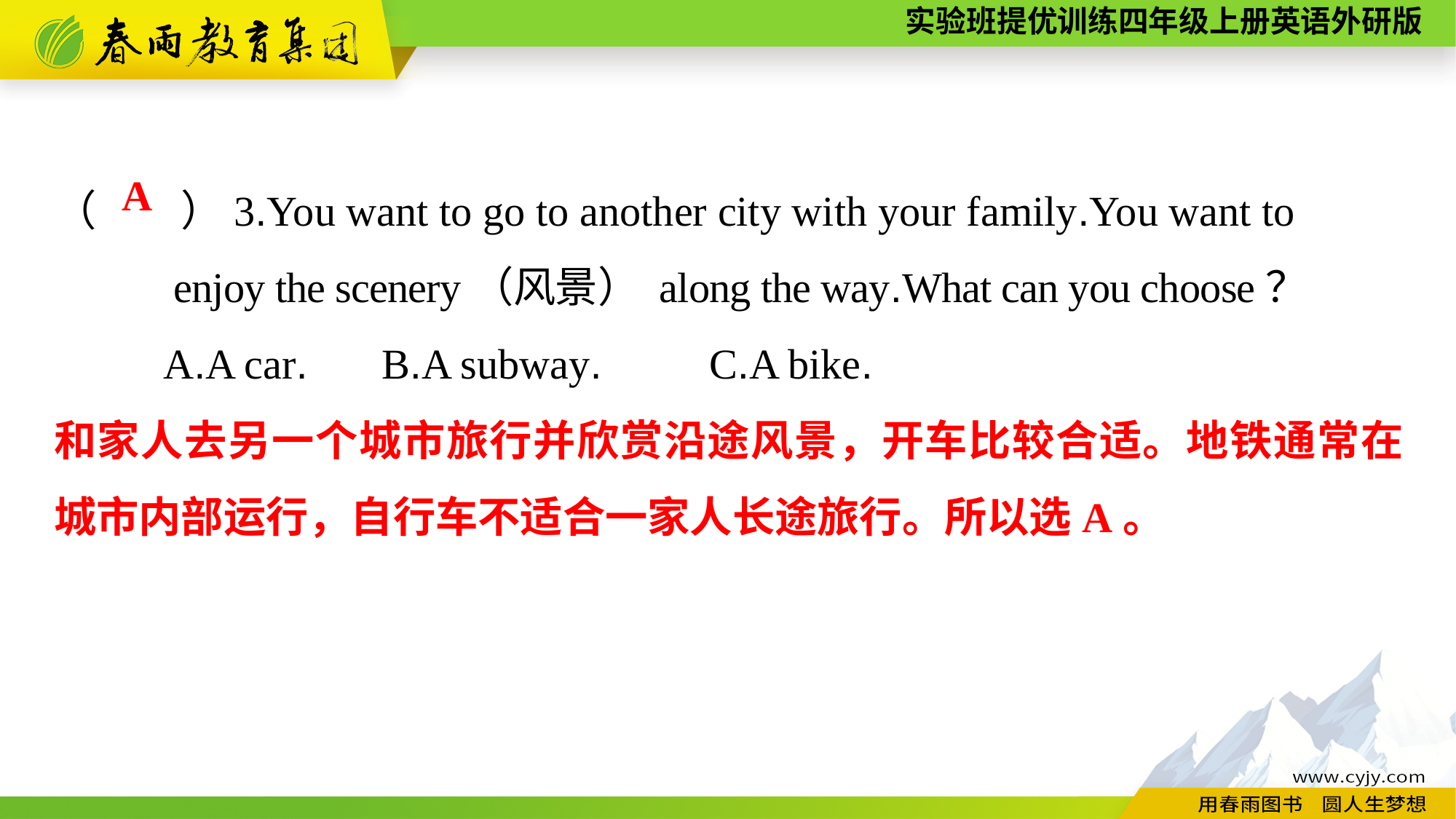

（　　）3.You want to go to another city with your family.You want to
	 enjoy the scenery（风景） along the way.What can you choose？
	A.A car.	B.A subway.	C.A bike.
A
和家人去另一个城市旅行并欣赏沿途风景，开车比较合适。地铁通常在城市内部运行，自行车不适合一家人长途旅行。所以选A。